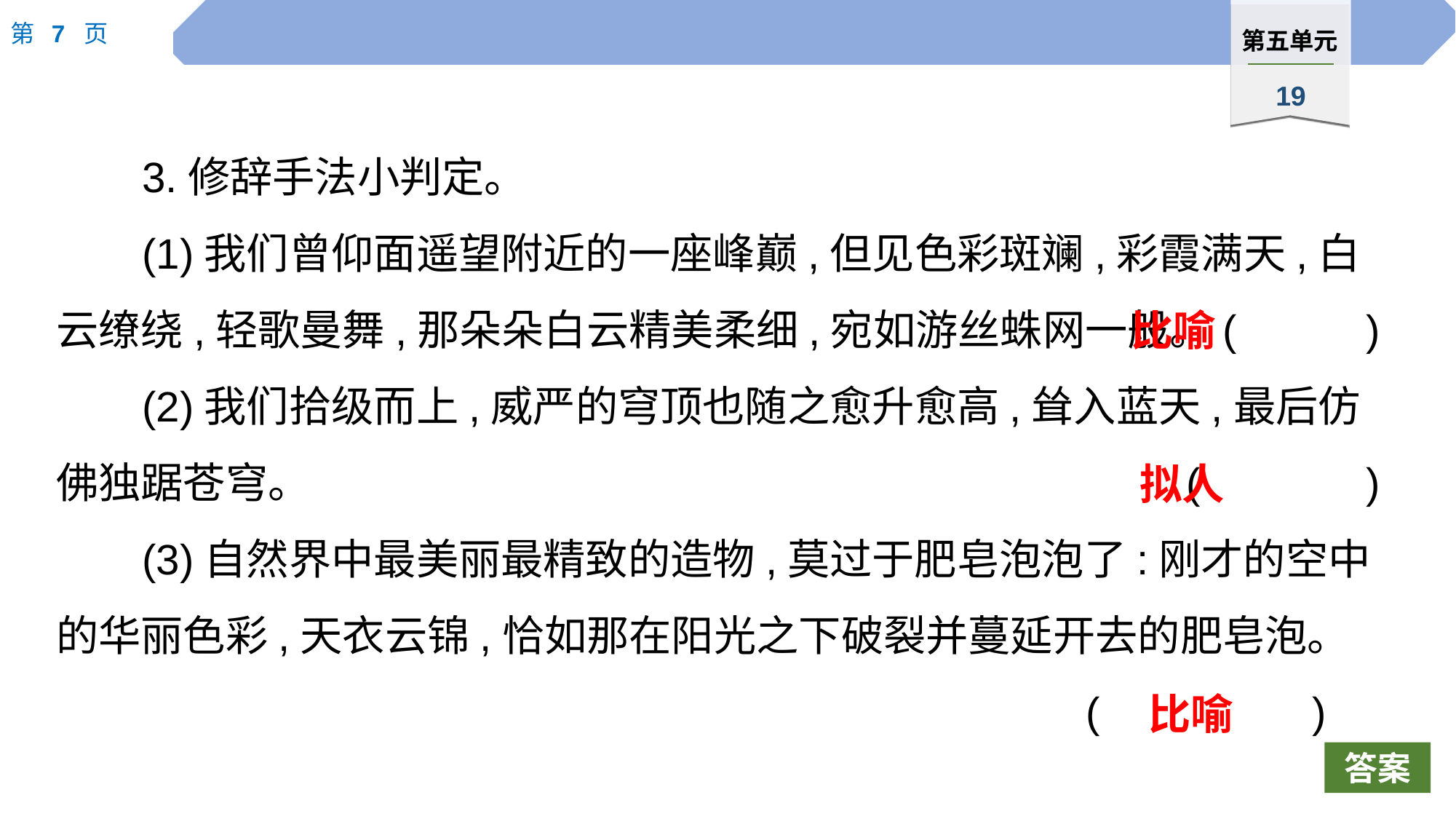

3.修辞手法小判定。
(1)我们曾仰面遥望附近的一座峰巅,但见色彩斑斓,彩霞满天,白云缭绕,轻歌曼舞,那朵朵白云精美柔细,宛如游丝蛛网一般。(		)
(2)我们拾级而上,威严的穹顶也随之愈升愈高,耸入蓝天,最后仿佛独踞苍穹。								   (		)
(3)自然界中最美丽最精致的造物,莫过于肥皂泡泡了:刚才的空中的华丽色彩,天衣云锦,恰如那在阳光之下破裂并蔓延开去的肥皂泡。
									    (                  )
比喻
拟人
比喻
答案